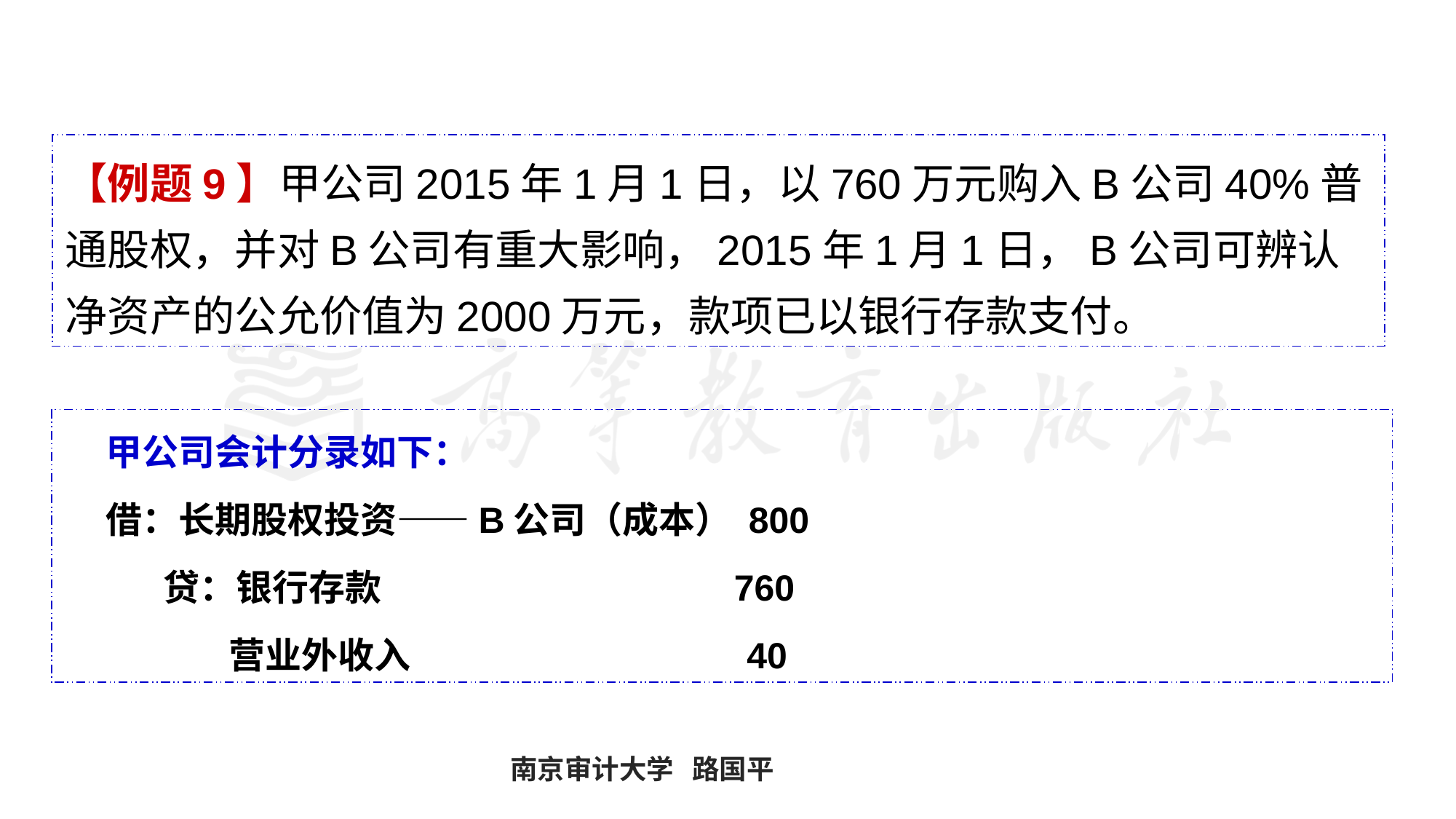

#
【例题9】甲公司2015年1月1日，以760万元购入B公司40%普通股权，并对B公司有重大影响，2015年1月1日，B公司可辨认净资产的公允价值为2000万元，款项已以银行存款支付。
    甲公司会计分录如下：
    借：长期股权投资——B公司（成本） 800
           贷：银行存款                                          760
                   营业外收入                                        40
南京审计大学   路国平